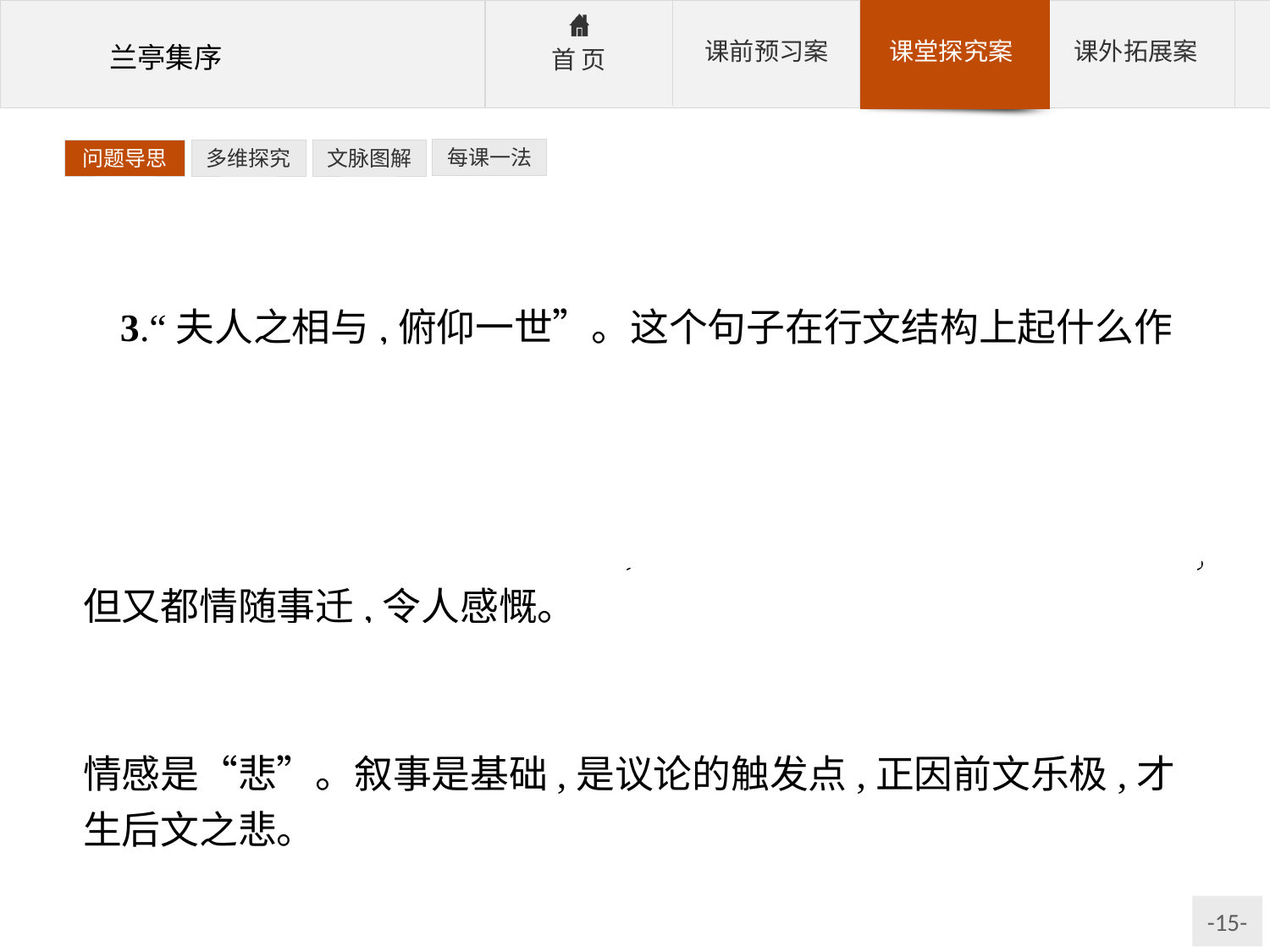

每课一法
问题导思
多维探究
文脉图解
3.“夫人之相与,俯仰一世”。这个句子在行文结构上起什么作用?
参考答案:承上启下,过渡作用。承上——既承“群贤毕至,少长咸集”;又承“俯”“仰”二字推开一步展开议论。启下——论述了两种人生:一种倦于游玩,一种寄情山水。二者虽取向不同,但又都情随事迁,令人感慨。
4.第2段内容上跟第1段相比情感有何变化?两段有什么联系?
参考答案:第1段叙事,情感是“乐”,第2段由此生发议论,情感是“悲”。叙事是基础,是议论的触发点,正因前文乐极,才生后文之悲。